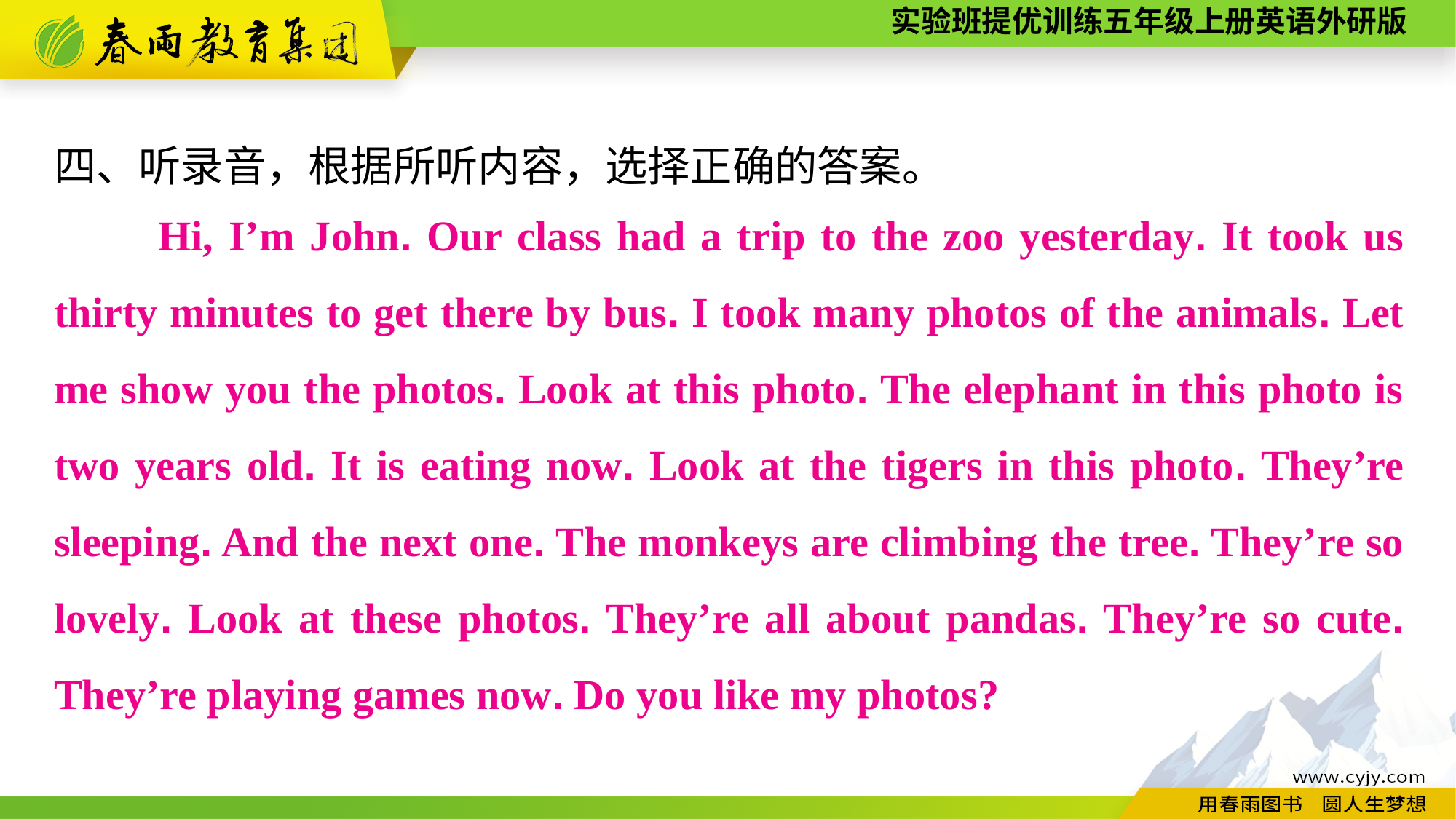

四、听录音，根据所听内容，选择正确的答案。
　　Hi, I’m John. Our class had a trip to the zoo yesterday. It took us thirty minutes to get there by bus. I took many photos of the animals. Let me show you the photos. Look at this photo. The elephant in this photo is two years old. It is eating now. Look at the tigers in this photo. They’re sleeping. And the next one. The monkeys are climbing the tree. They’re so lovely. Look at these photos. They’re all about pandas. They’re so cute. They’re playing games now. Do you like my photos?